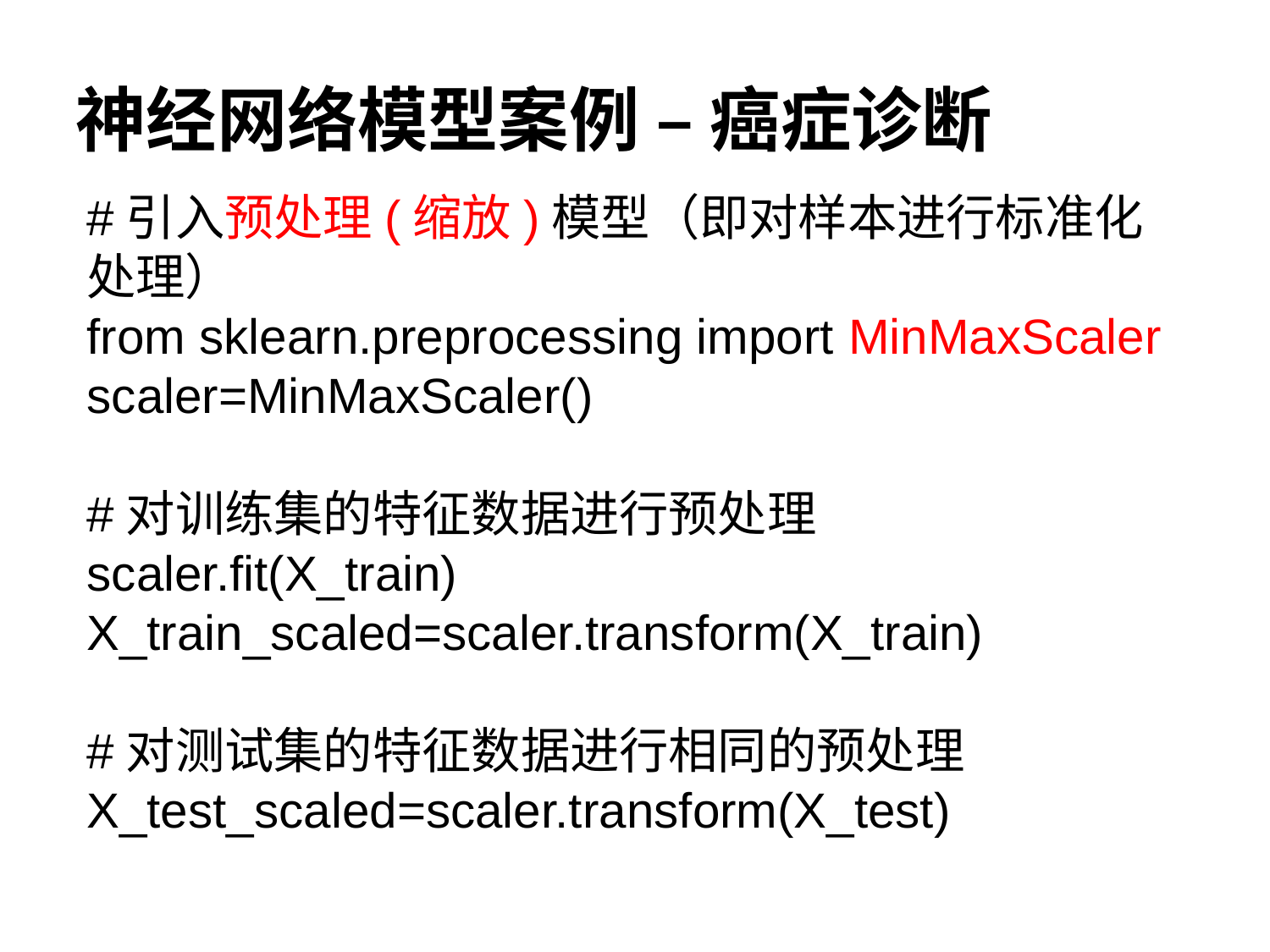

# 神经网络模型案例 – 癌症诊断
#引入预处理(缩放)模型（即对样本进行标准化处理）
from sklearn.preprocessing import MinMaxScaler
scaler=MinMaxScaler()

#对训练集的特征数据进行预处理
scaler.fit(X_train)
X_train_scaled=scaler.transform(X_train)

#对测试集的特征数据进行相同的预处理
X_test_scaled=scaler.transform(X_test)